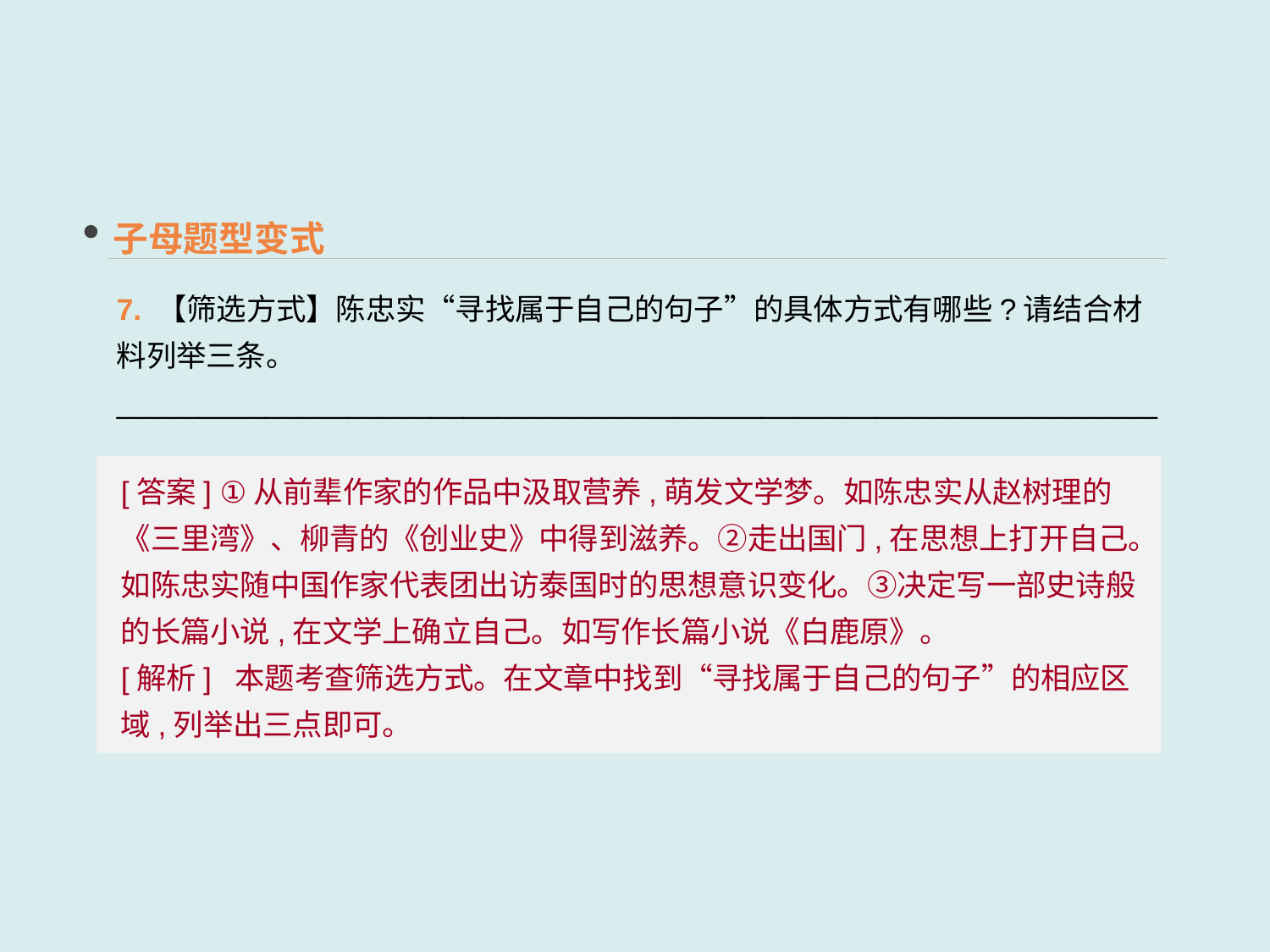

子母题型变式

7. 【筛选方式】陈忠实“寻找属于自己的句子”的具体方式有哪些?请结合材料列举三条。
_______________________________________________________________________________

[答案] ①从前辈作家的作品中汲取营养,萌发文学梦。如陈忠实从赵树理的《三里湾》、柳青的《创业史》中得到滋养。②走出国门,在思想上打开自己。如陈忠实随中国作家代表团出访泰国时的思想意识变化。③决定写一部史诗般的长篇小说,在文学上确立自己。如写作长篇小说《白鹿原》。
[解析]  本题考查筛选方式。在文章中找到“寻找属于自己的句子”的相应区域,列举出三点即可。